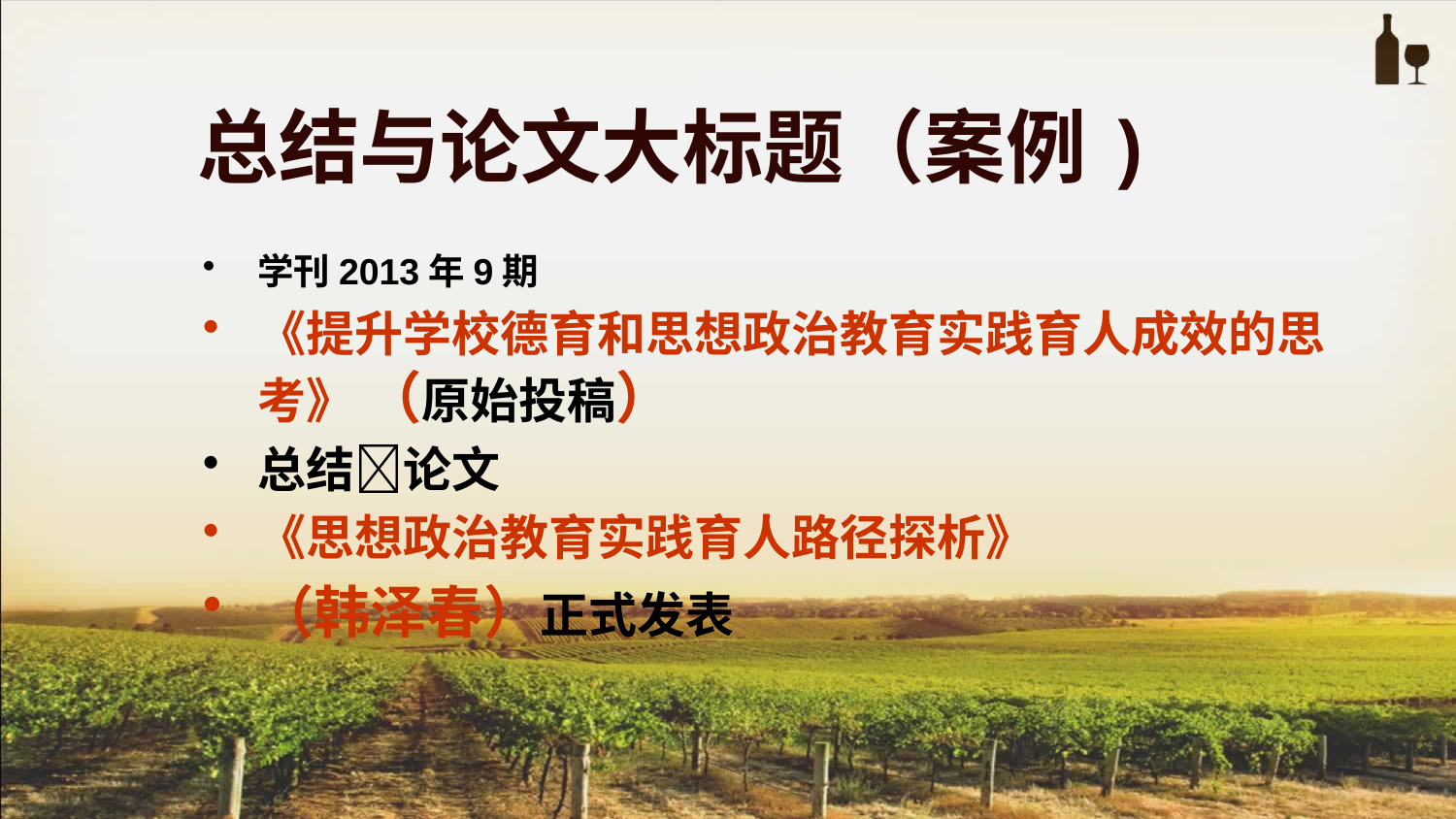

总结与论文大标题（案例)
学刊2013年9期
《提升学校德育和思想政治教育实践育人成效的思考》 （原始投稿）
总结→论文
《思想政治教育实践育人路径探析》
（韩泽春）正式发表